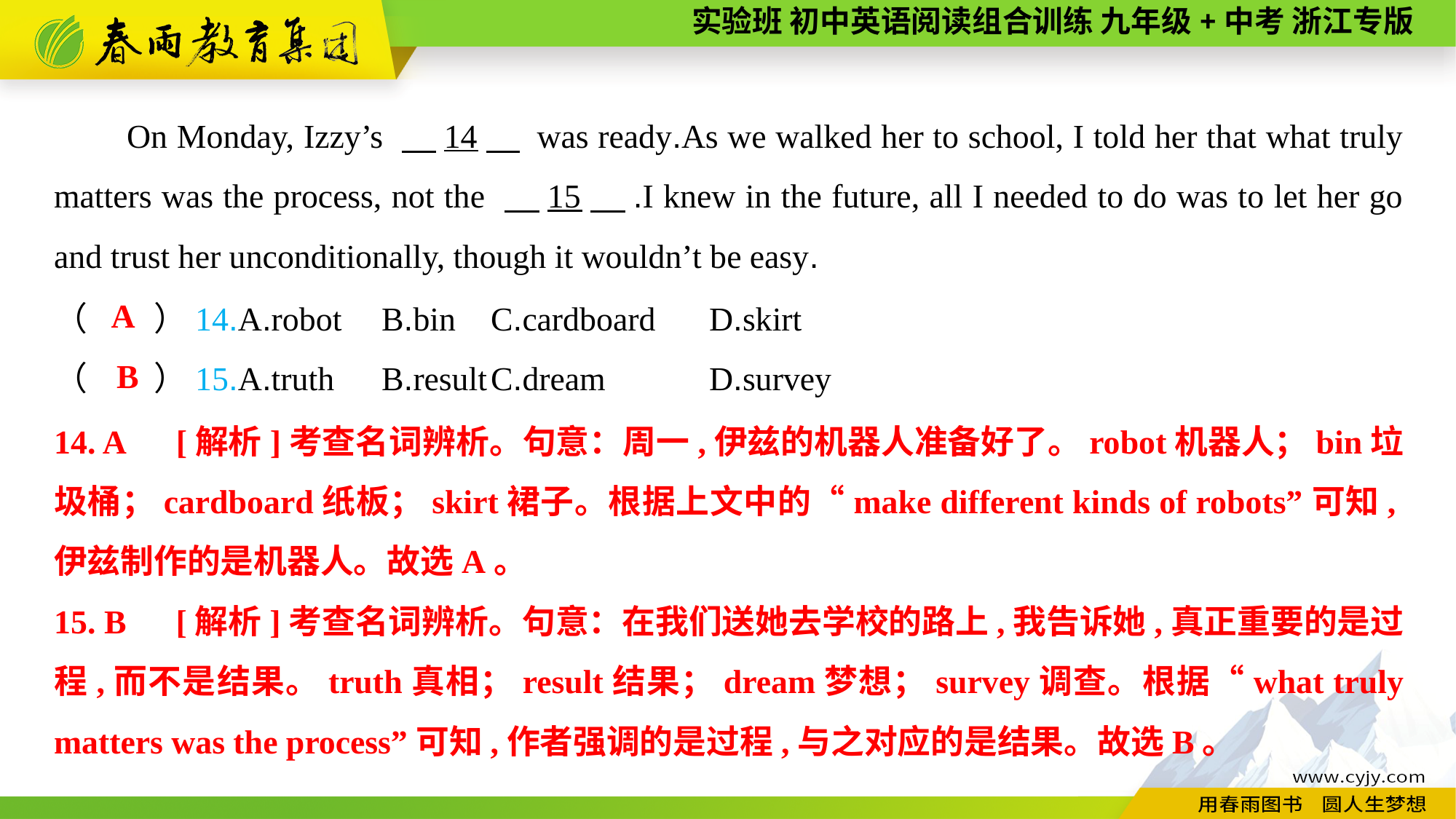

On Monday, Izzy’s 　14　 was ready.As we walked her to school, I told her that what truly matters was the process, not the 　15　.I knew in the future, all I needed to do was to let her go and trust her unconditionally, though it wouldn’t be easy.
（　　）14.A.robot	B.bin	C.cardboard	D.skirt
（　　）15.A.truth	B.result	C.dream	D.survey
A
B
14. A　[解析]考查名词辨析。句意：周一,伊兹的机器人准备好了。robot机器人；bin垃圾桶；cardboard纸板；skirt裙子。根据上文中的“make different kinds of robots”可知,伊兹制作的是机器人。故选A。
15. B　[解析]考查名词辨析。句意：在我们送她去学校的路上,我告诉她,真正重要的是过程,而不是结果。truth真相；result结果；dream梦想；survey调查。根据“what truly matters was the process”可知,作者强调的是过程,与之对应的是结果。故选B。